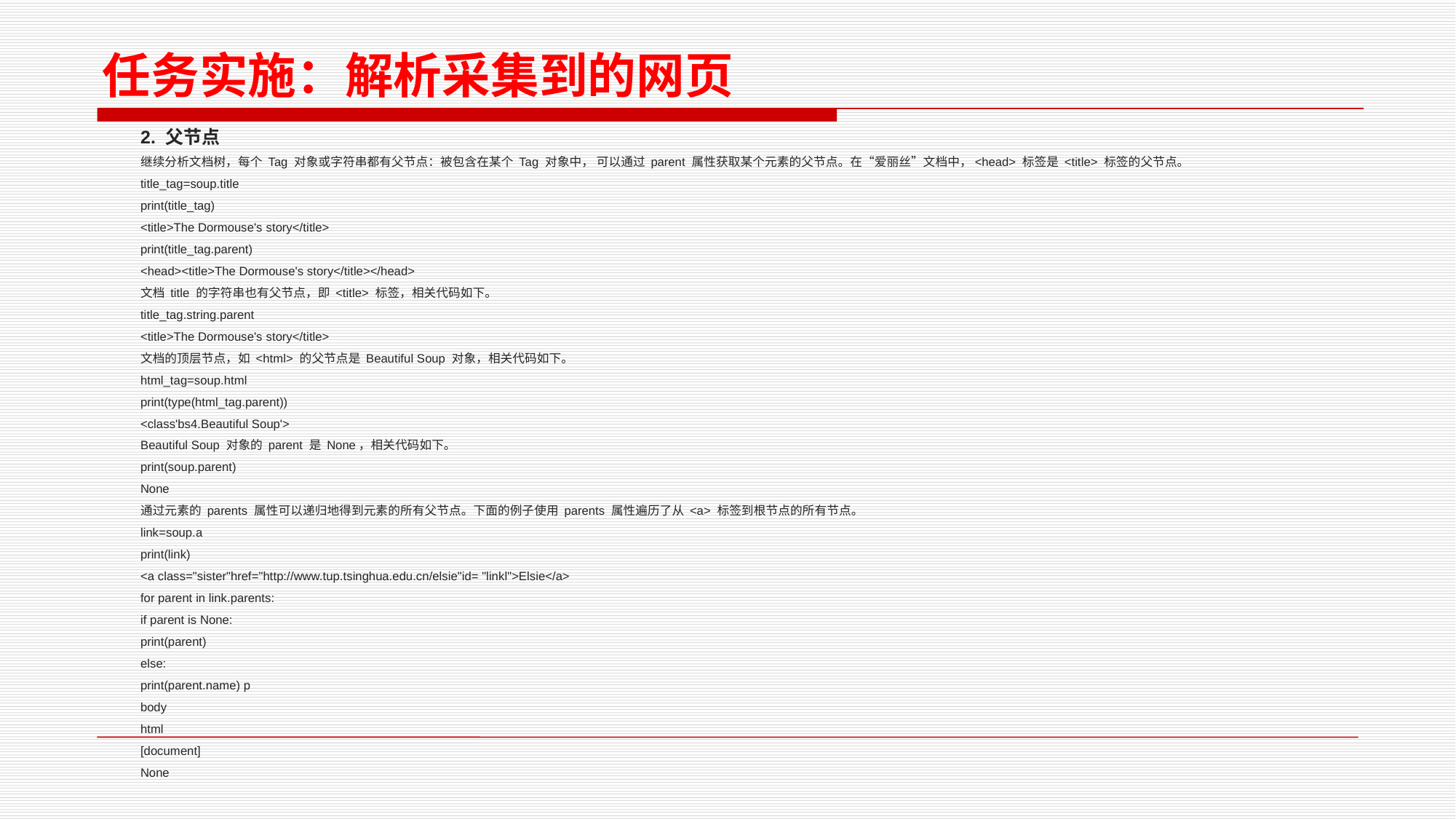

任务实施：解析采集到的网页
2. 父节点
继续分析文档树，每个 Tag 对象或字符串都有父节点：被包含在某个 Tag 对象中， 可以通过 parent 属性获取某个元素的父节点。在“爱丽丝”文档中，<head> 标签是 <title> 标签的父节点。
title_tag=soup.title
print(title_tag)
<title>The Dormouse's story</title>
print(title_tag.parent)
<head><title>The Dormouse's story</title></head>
文档 title 的字符串也有父节点，即 <title> 标签，相关代码如下。
title_tag.string.parent
<title>The Dormouse's story</title>
文档的顶层节点，如 <html> 的父节点是 Beautiful Soup 对象，相关代码如下。
html_tag=soup.html
print(type(html_tag.parent))
<class'bs4.Beautiful Soup'>
Beautiful Soup 对象的 parent 是 None，相关代码如下。
print(soup.parent)
None
通过元素的 parents 属性可以递归地得到元素的所有父节点。下面的例子使用 parents 属性遍历了从 <a> 标签到根节点的所有节点。
link=soup.a
print(link)
<a class="sister"href="http://www.tup.tsinghua.edu.cn/elsie"id= "linkl">Elsie</a>
for parent in link.parents:
if parent is None:
print(parent)
else:
print(parent.name) p
body
html
[document]
None
82
82